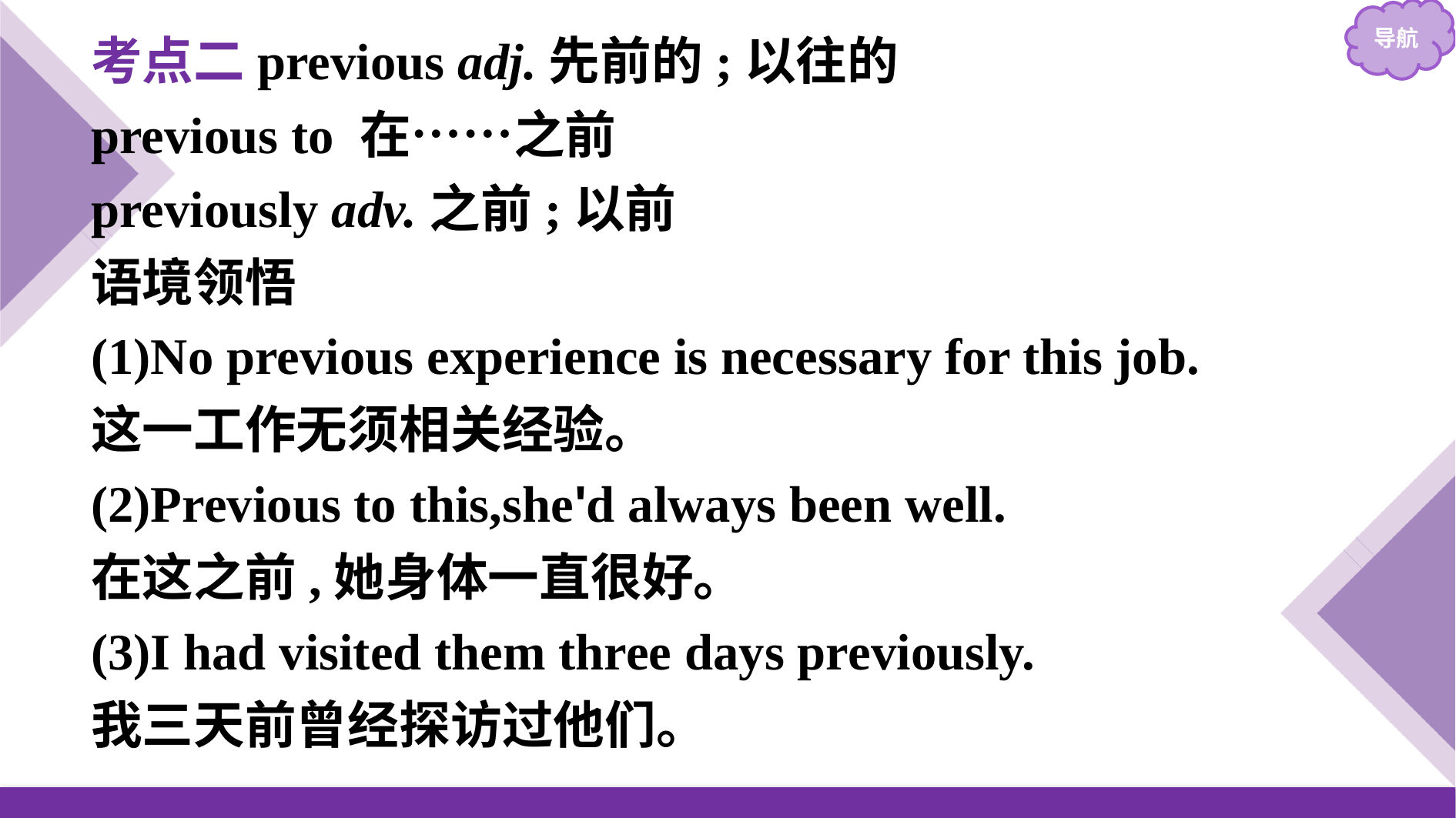

考点二previous adj.先前的;以往的
previous to 在……之前
previously adv.之前;以前
语境领悟
(1)No previous experience is necessary for this job.
这一工作无须相关经验。
(2)Previous to this,she'd always been well.
在这之前,她身体一直很好。
(3)I had visited them three days previously.
我三天前曾经探访过他们。